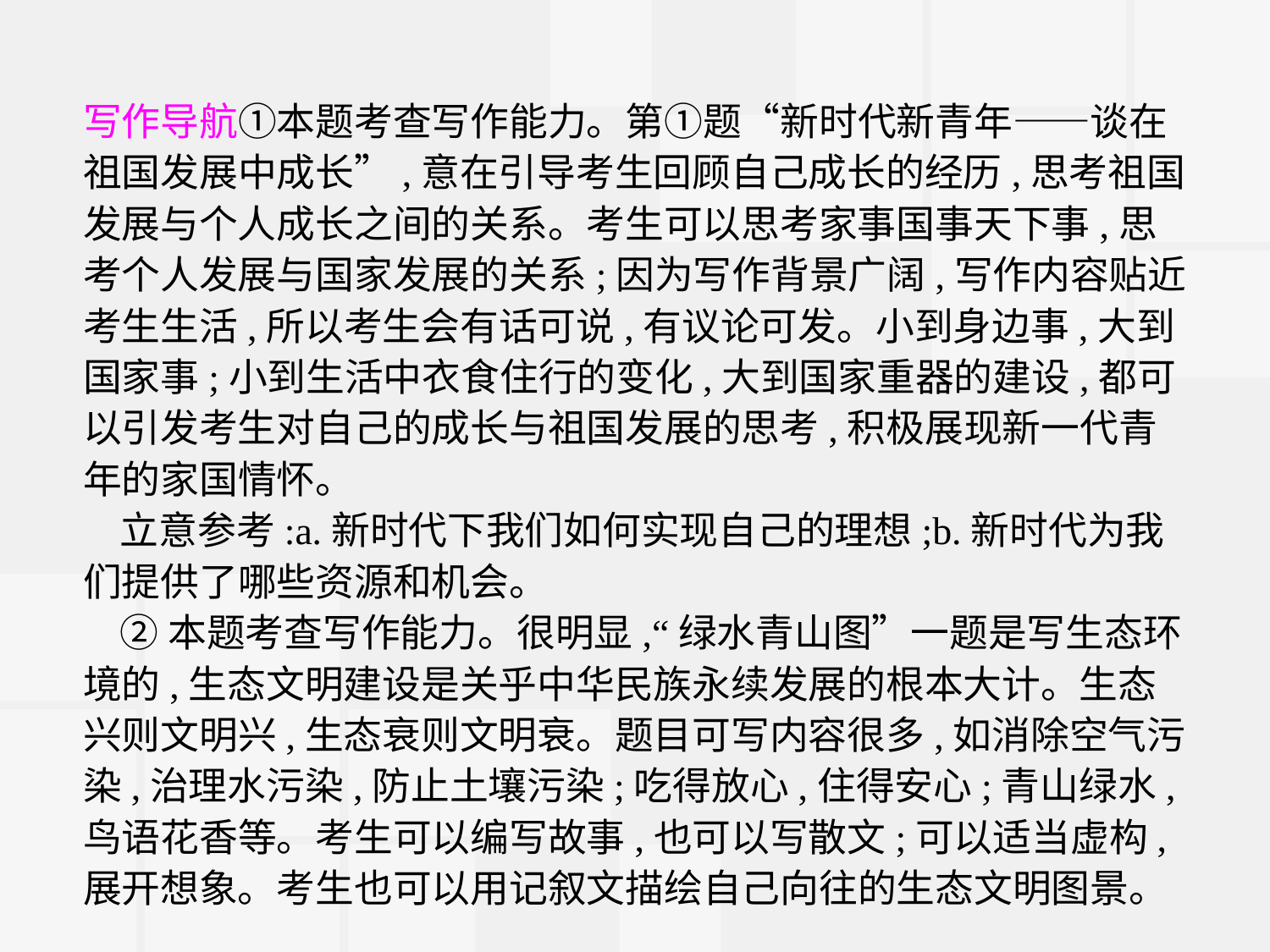

写作导航①本题考查写作能力。第①题“新时代新青年——谈在祖国发展中成长”,意在引导考生回顾自己成长的经历,思考祖国发展与个人成长之间的关系。考生可以思考家事国事天下事,思考个人发展与国家发展的关系;因为写作背景广阔,写作内容贴近考生生活,所以考生会有话可说,有议论可发。小到身边事,大到国家事;小到生活中衣食住行的变化,大到国家重器的建设,都可以引发考生对自己的成长与祖国发展的思考,积极展现新一代青年的家国情怀。
立意参考:a.新时代下我们如何实现自己的理想;b.新时代为我们提供了哪些资源和机会。
②本题考查写作能力。很明显,“绿水青山图”一题是写生态环境的,生态文明建设是关乎中华民族永续发展的根本大计。生态兴则文明兴,生态衰则文明衰。题目可写内容很多,如消除空气污染,治理水污染,防止土壤污染;吃得放心,住得安心;青山绿水,鸟语花香等。考生可以编写故事,也可以写散文;可以适当虚构,展开想象。考生也可以用记叙文描绘自己向往的生态文明图景。